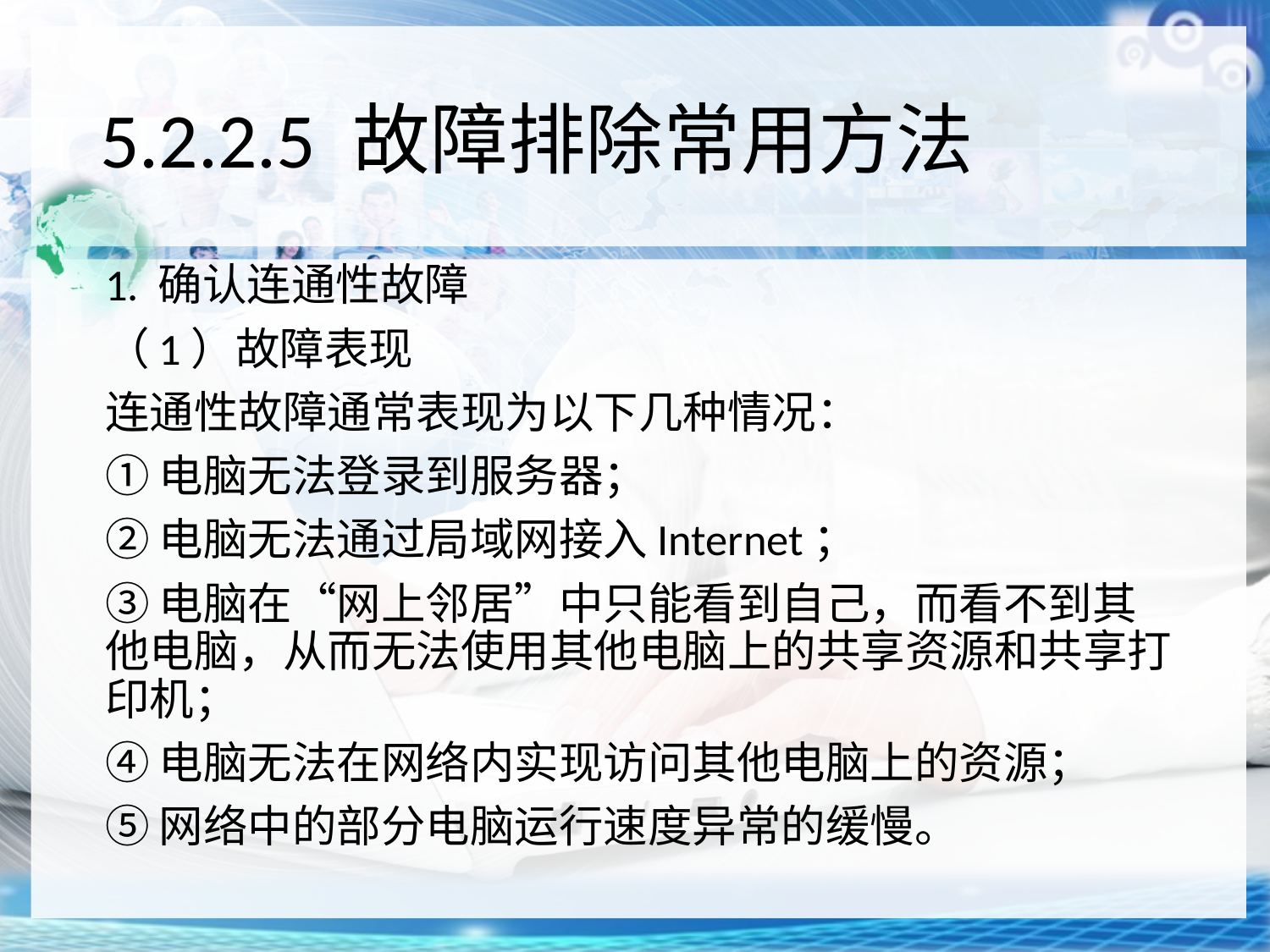

# 5.2.2.5 故障排除常用方法
1. 确认连通性故障
（1）故障表现
连通性故障通常表现为以下几种情况：
①电脑无法登录到服务器；
②电脑无法通过局域网接入Internet；
③电脑在“网上邻居”中只能看到自己，而看不到其他电脑，从而无法使用其他电脑上的共享资源和共享打印机；
④电脑无法在网络内实现访问其他电脑上的资源；
⑤网络中的部分电脑运行速度异常的缓慢。